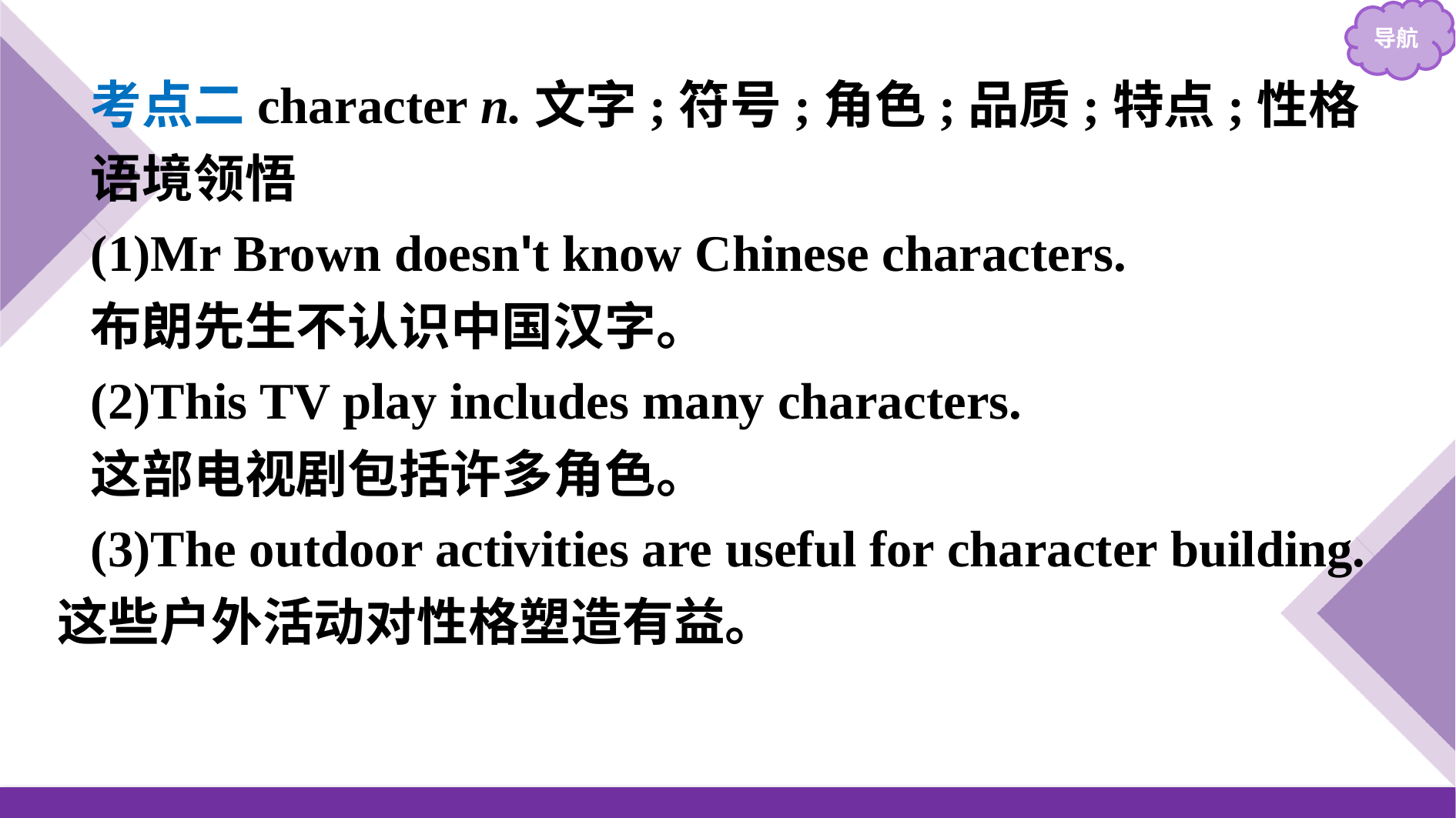

考点二character n.文字;符号;角色;品质;特点;性格
语境领悟
(1)Mr Brown doesn't know Chinese characters.
布朗先生不认识中国汉字。
(2)This TV play includes many characters.
这部电视剧包括许多角色。
(3)The outdoor activities are useful for character building.这些户外活动对性格塑造有益。